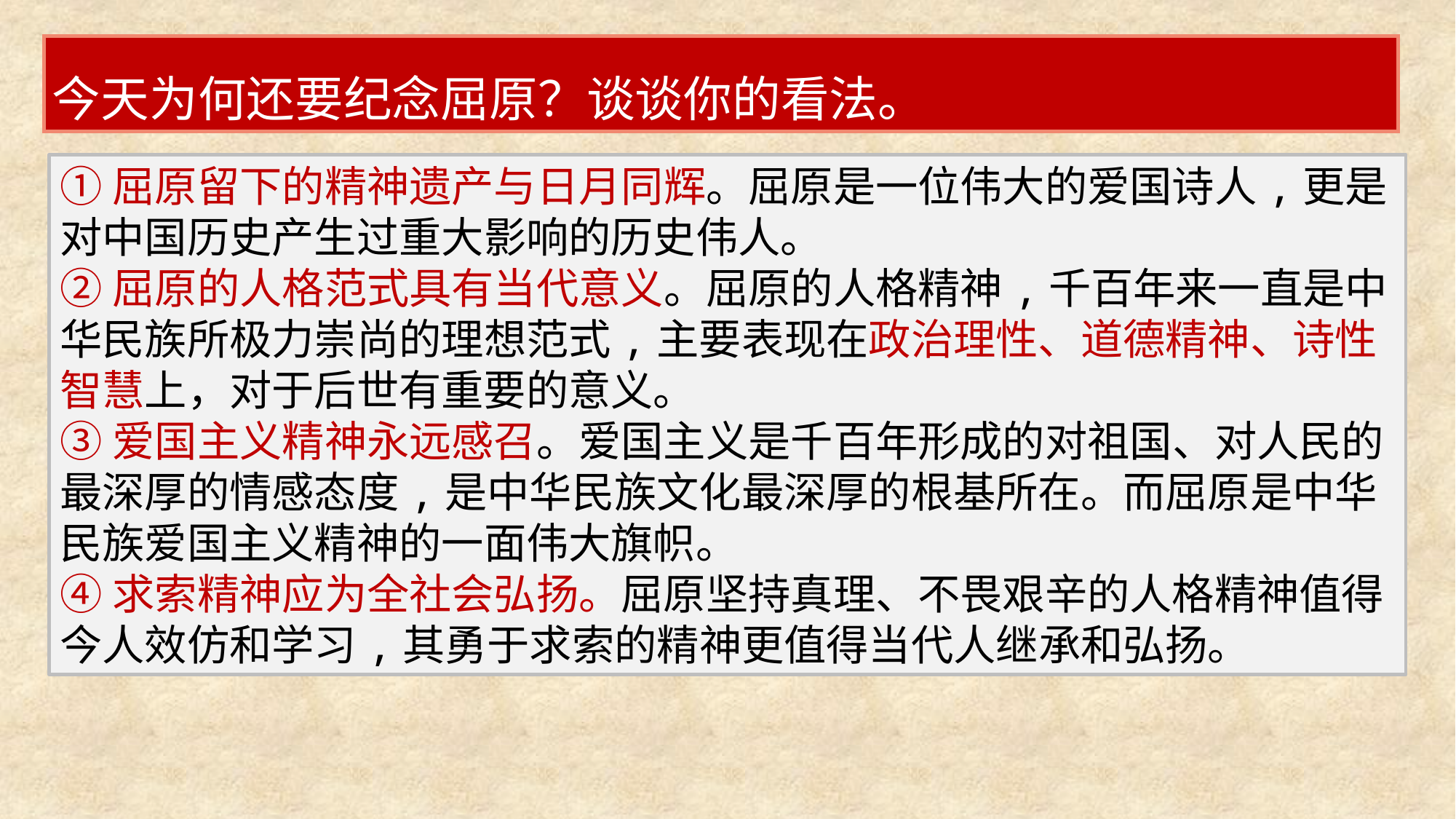

今天为何还要纪念屈原？谈谈你的看法。

①屈原留下的精神遗产与日月同辉。屈原是一位伟大的爱国诗人,更是对中国历史产生过重大影响的历史伟人。
②屈原的人格范式具有当代意义。屈原的人格精神,千百年来一直是中华民族所极力崇尚的理想范式,主要表现在政治理性、道德精神、诗性智慧上，对于后世有重要的意义。
③爱国主义精神永远感召。爱国主义是千百年形成的对祖国、对人民的最深厚的情感态度,是中华民族文化最深厚的根基所在。而屈原是中华民族爱国主义精神的一面伟大旗帜。
④求索精神应为全社会弘扬。屈原坚持真理、不畏艰辛的人格精神值得今人效仿和学习,其勇于求索的精神更值得当代人继承和弘扬。